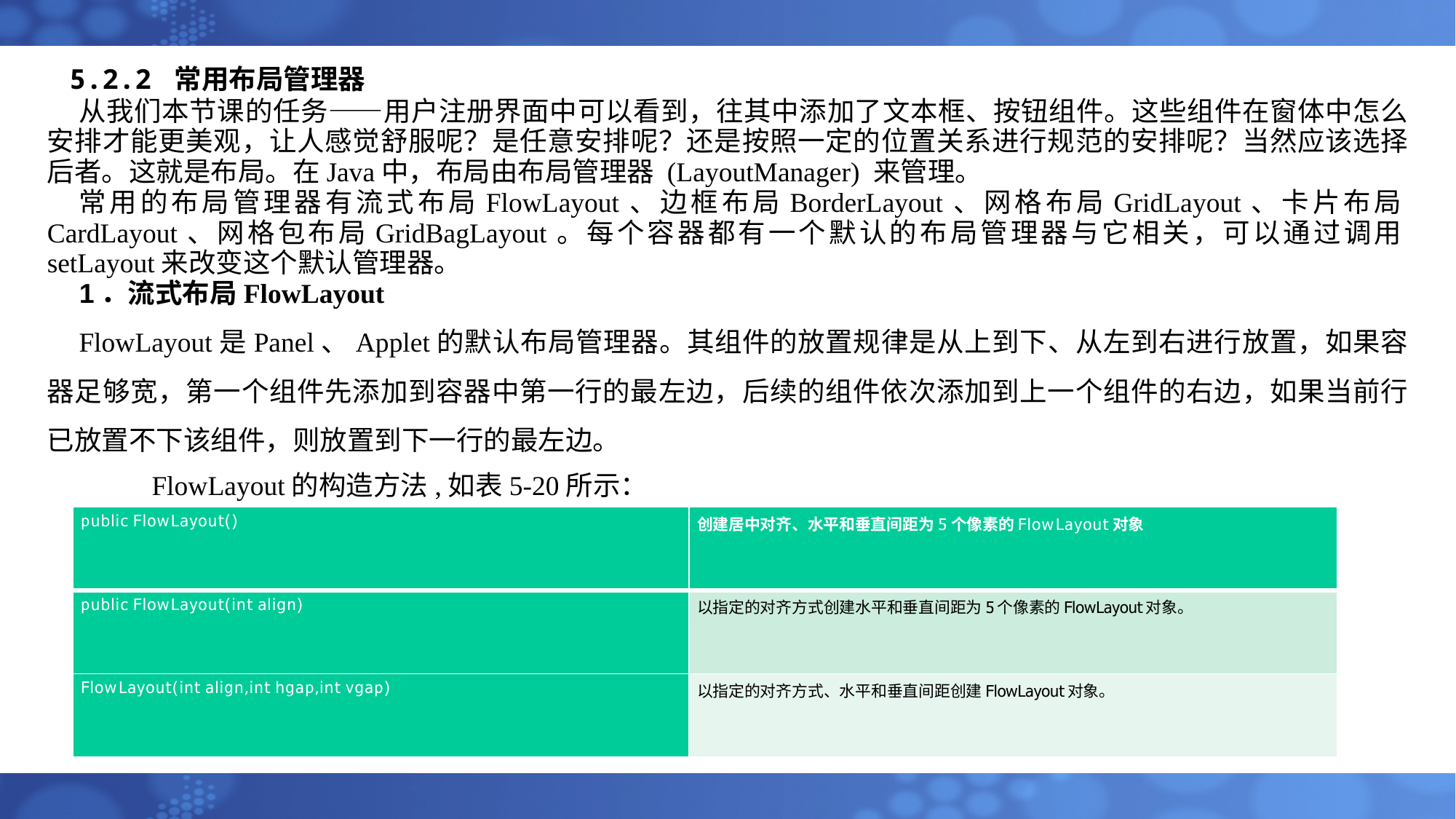

# 5.2.2 常用布局管理器
从我们本节课的任务——用户注册界面中可以看到，往其中添加了文本框、按钮组件。这些组件在窗体中怎么安排才能更美观，让人感觉舒服呢？是任意安排呢？还是按照一定的位置关系进行规范的安排呢？当然应该选择后者。这就是布局。在Java中，布局由布局管理器 (LayoutManager) 来管理。
常用的布局管理器有流式布局FlowLayout、边框布局BorderLayout、网格布局GridLayout、卡片布局CardLayout、网格包布局GridBagLayout。每个容器都有一个默认的布局管理器与它相关，可以通过调用setLayout来改变这个默认管理器。
1．流式布局FlowLayout
FlowLayout是Panel、Applet的默认布局管理器。其组件的放置规律是从上到下、从左到右进行放置，如果容器足够宽，第一个组件先添加到容器中第一行的最左边，后续的组件依次添加到上一个组件的右边，如果当前行已放置不下该组件，则放置到下一行的最左边。
FlowLayout的构造方法,如表5-20所示：
| public FlowLayout() | 创建居中对齐、水平和垂直间距为5个像素的FlowLayout对象 |
| --- | --- |
| public FlowLayout(int align) | 以指定的对齐方式创建水平和垂直间距为5个像素的FlowLayout对象。 |
| FlowLayout(int align,int hgap,int vgap) | 以指定的对齐方式、水平和垂直间距创建FlowLayout对象。 |